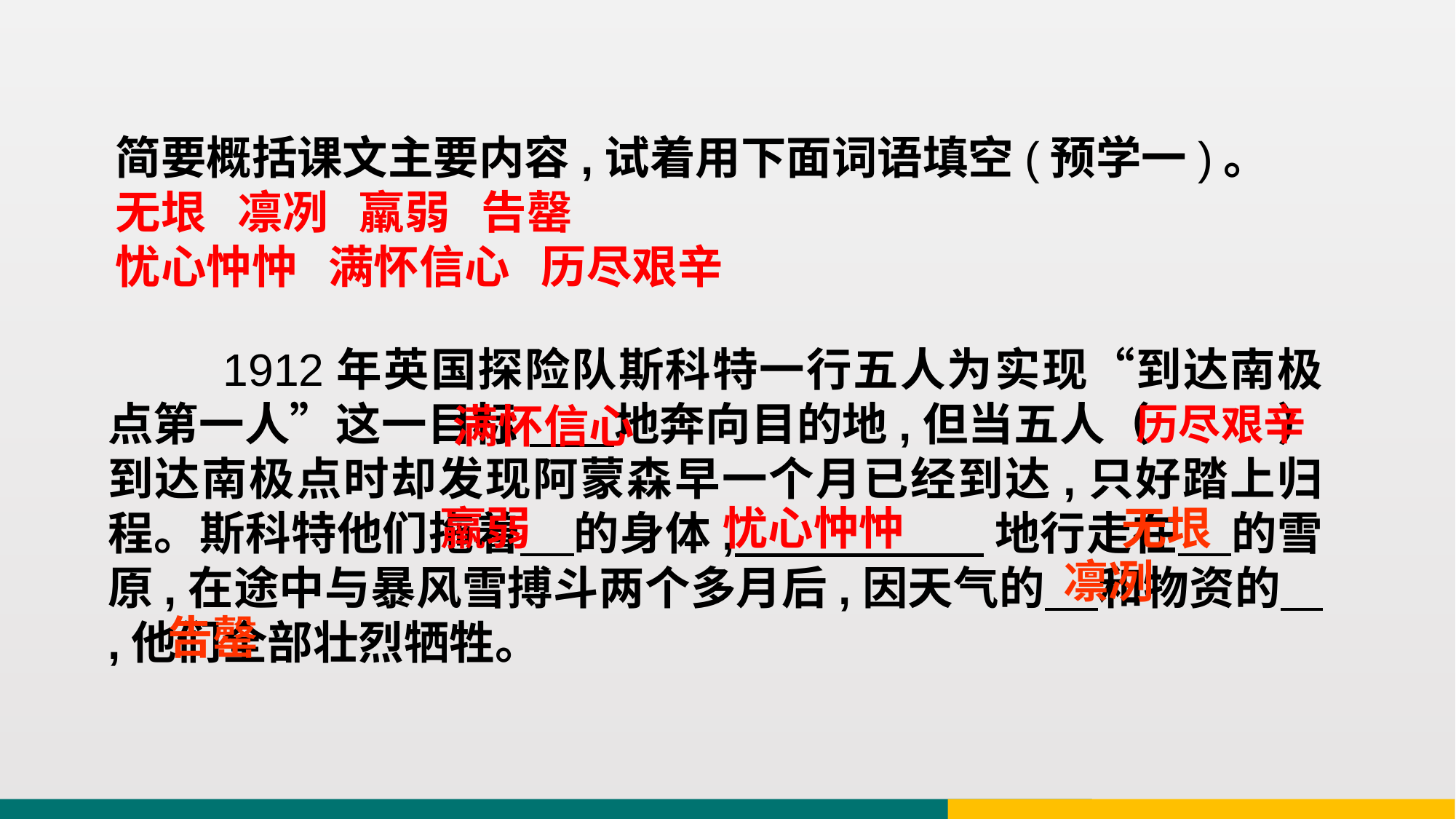

简要概括课文主要内容,试着用下面词语填空(预学一)。
无垠   凛冽   羸弱   告罄
忧心忡忡   满怀信心   历尽艰辛
    1912年英国探险队斯科特一行五人为实现“到达南极点第一人”这一目标         地奔向目的地,但当五人（            ）到达南极点时却发现阿蒙森早一个月已经到达,只好踏上归程。斯科特他们拖着     的身体,         地行走在     的雪原,在途中与暴风雪搏斗两个多月后,因天气的     和物资的     ,他们全部壮烈牺牲。
满怀信心
历尽艰辛
羸弱
忧心忡忡
无垠
凛冽
告罄